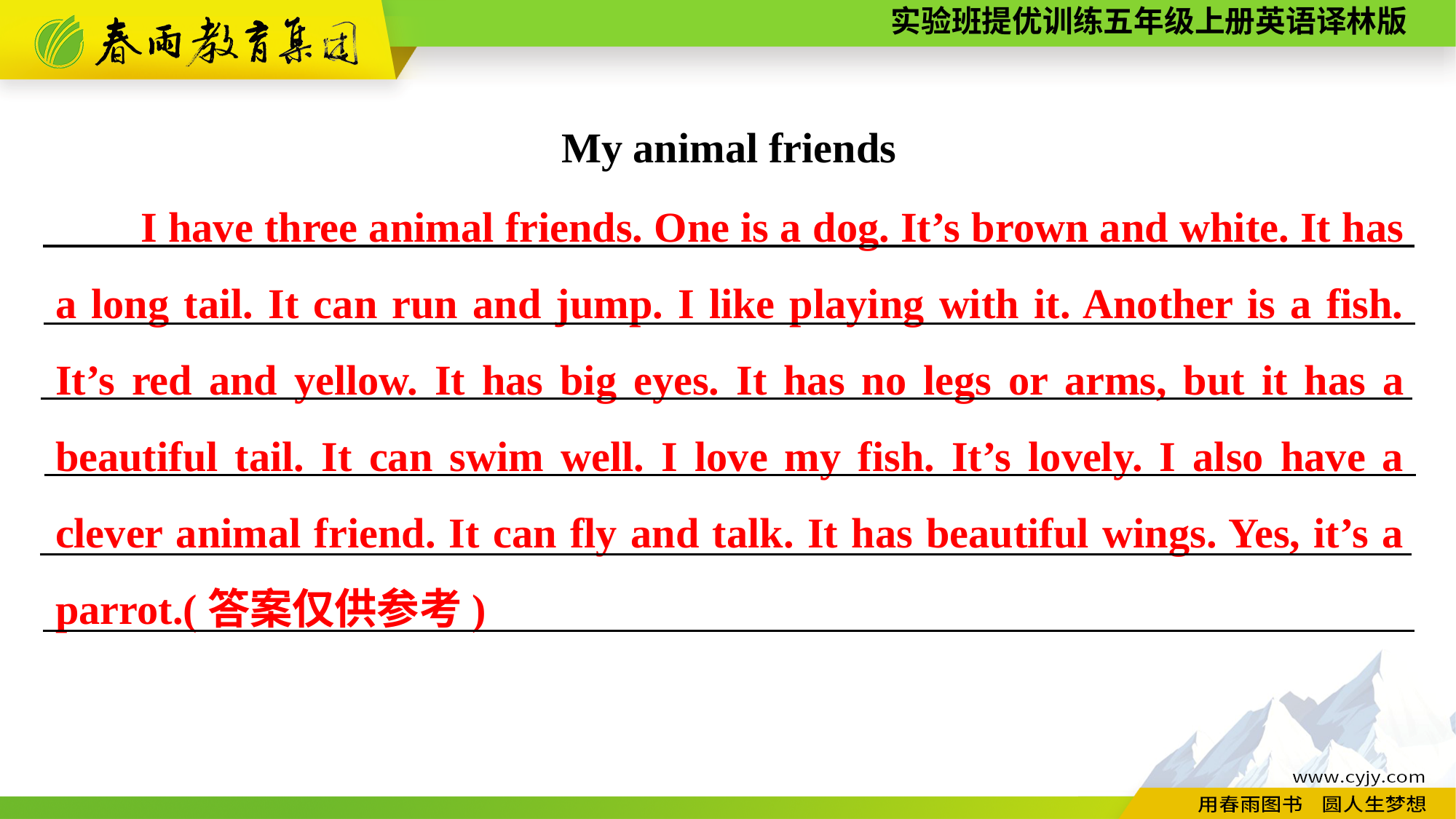

My animal friends
I have three animal friends. One is a dog. It’s brown and white. It has a long tail. It can run and jump. I like playing with it. Another is a fish. It’s red and yellow. It has big eyes. It has no legs or arms, but it has a beautiful tail. It can swim well. I love my fish. It’s lovely. I also have a clever animal friend. It can fly and talk. It has beautiful wings. Yes, it’s a parrot.(答案仅供参考)